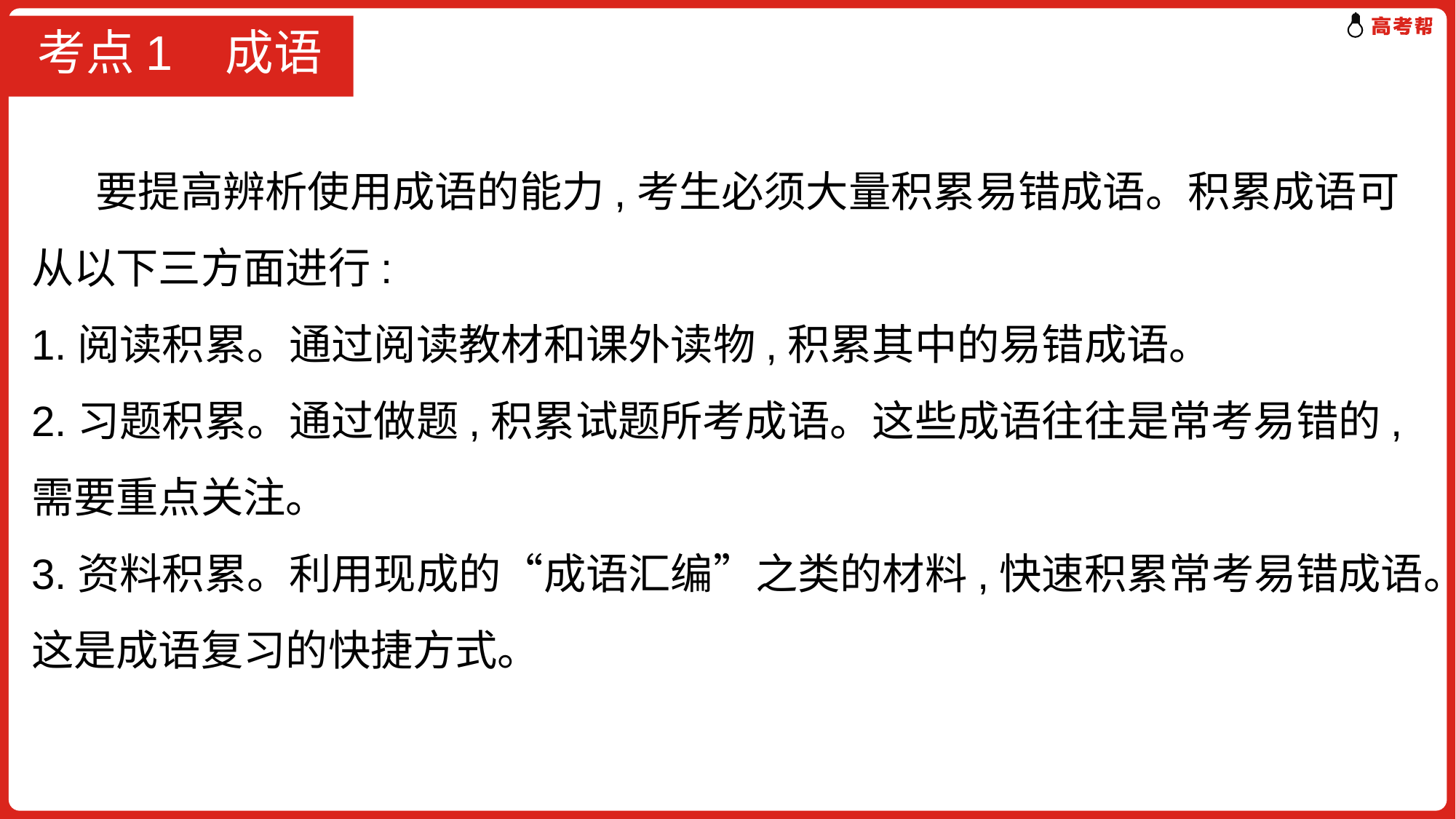

# 考点1   成语
      要提高辨析使用成语的能力,考生必须大量积累易错成语。积累成语可从以下三方面进行:
1.阅读积累。通过阅读教材和课外读物,积累其中的易错成语。
2.习题积累。通过做题,积累试题所考成语。这些成语往往是常考易错的,需要重点关注。
3.资料积累。利用现成的“成语汇编”之类的材料,快速积累常考易错成语。这是成语复习的快捷方式。